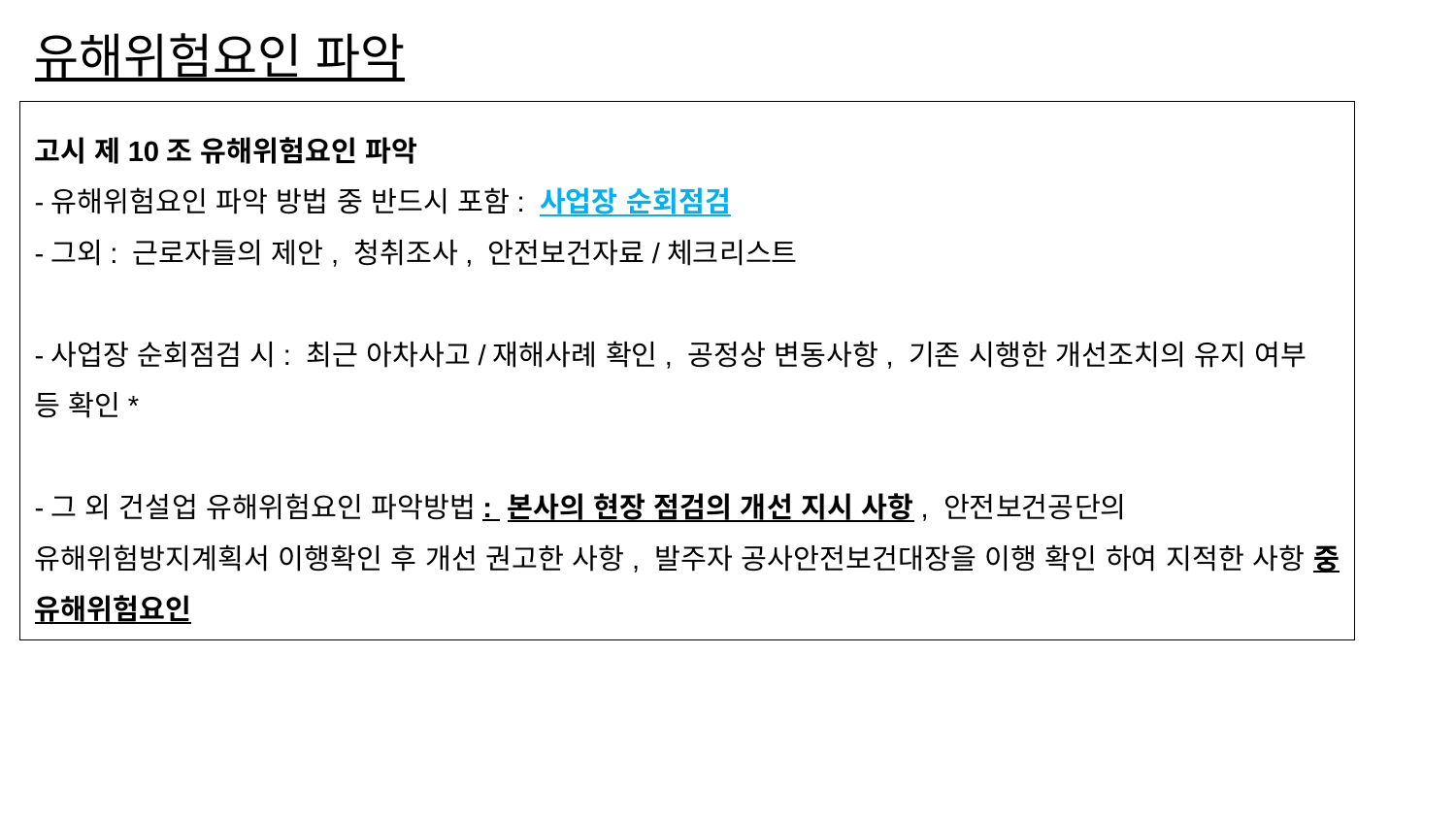

# 유해위험요인 파악
고시 제10조 유해위험요인 파악
-유해위험요인 파악 방법 중 반드시 포함: 사업장 순회점검
-그외: 근로자들의 제안, 청취조사, 안전보건자료/체크리스트

-사업장 순회점검 시: 최근 아차사고/재해사례 확인, 공정상 변동사항, 기존 시행한 개선조치의 유지 여부 등 확인*

-그 외 건설업 유해위험요인 파악방법: 본사의 현장 점검의 개선 지시 사항, 안전보건공단의 유해위험방지계획서 이행확인 후 개선 권고한 사항, 발주자 공사안전보건대장을 이행 확인 하여 지적한 사항 중 유해위험요인